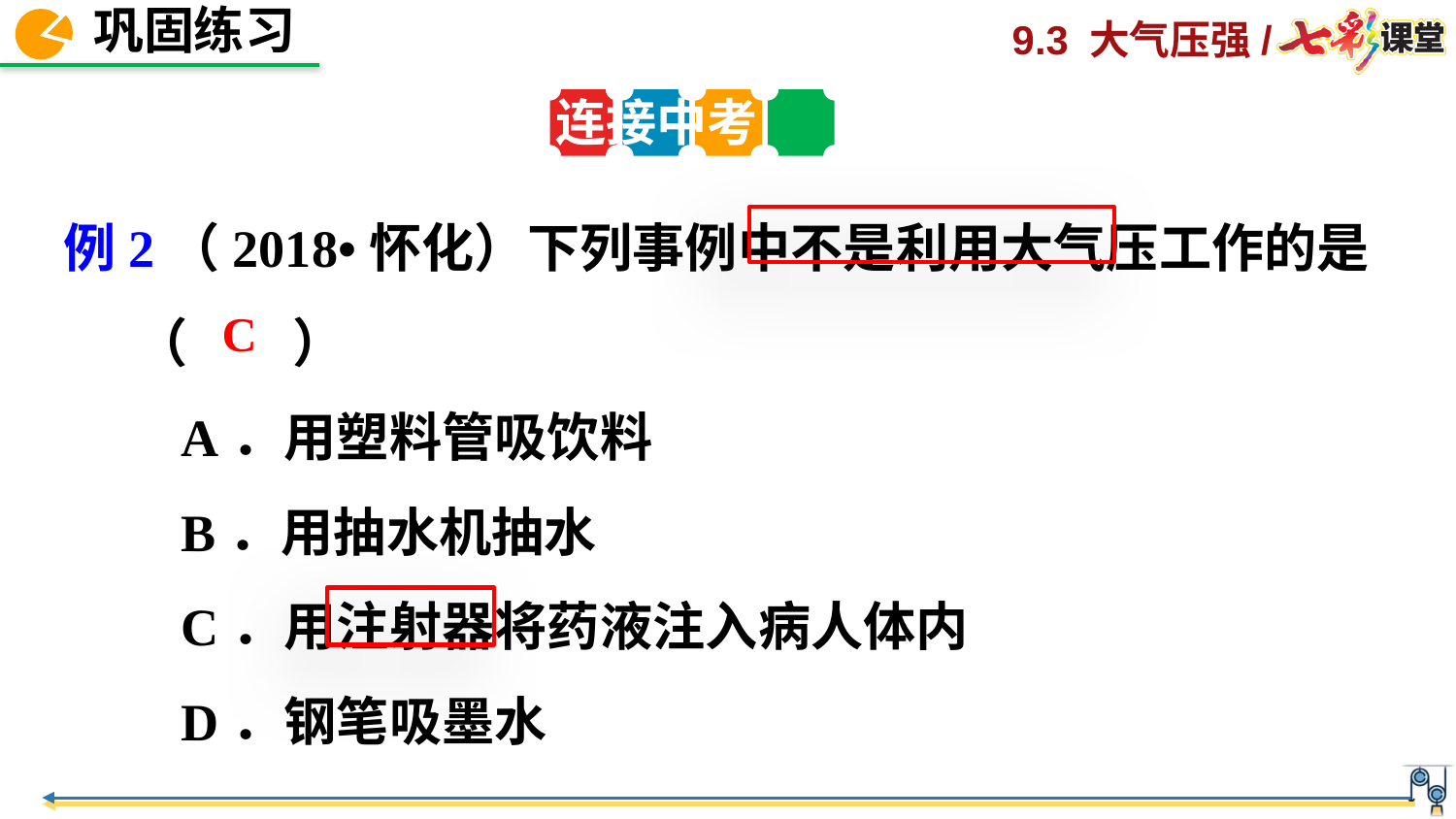

连接中考

例2（2018•怀化）下列事例中不是利用大气压工作的是
     （　　）
         A．用塑料管吸饮料
         B．用抽水机抽水
         C．用注射器将药液注入病人体内
         D．钢笔吸墨水

C